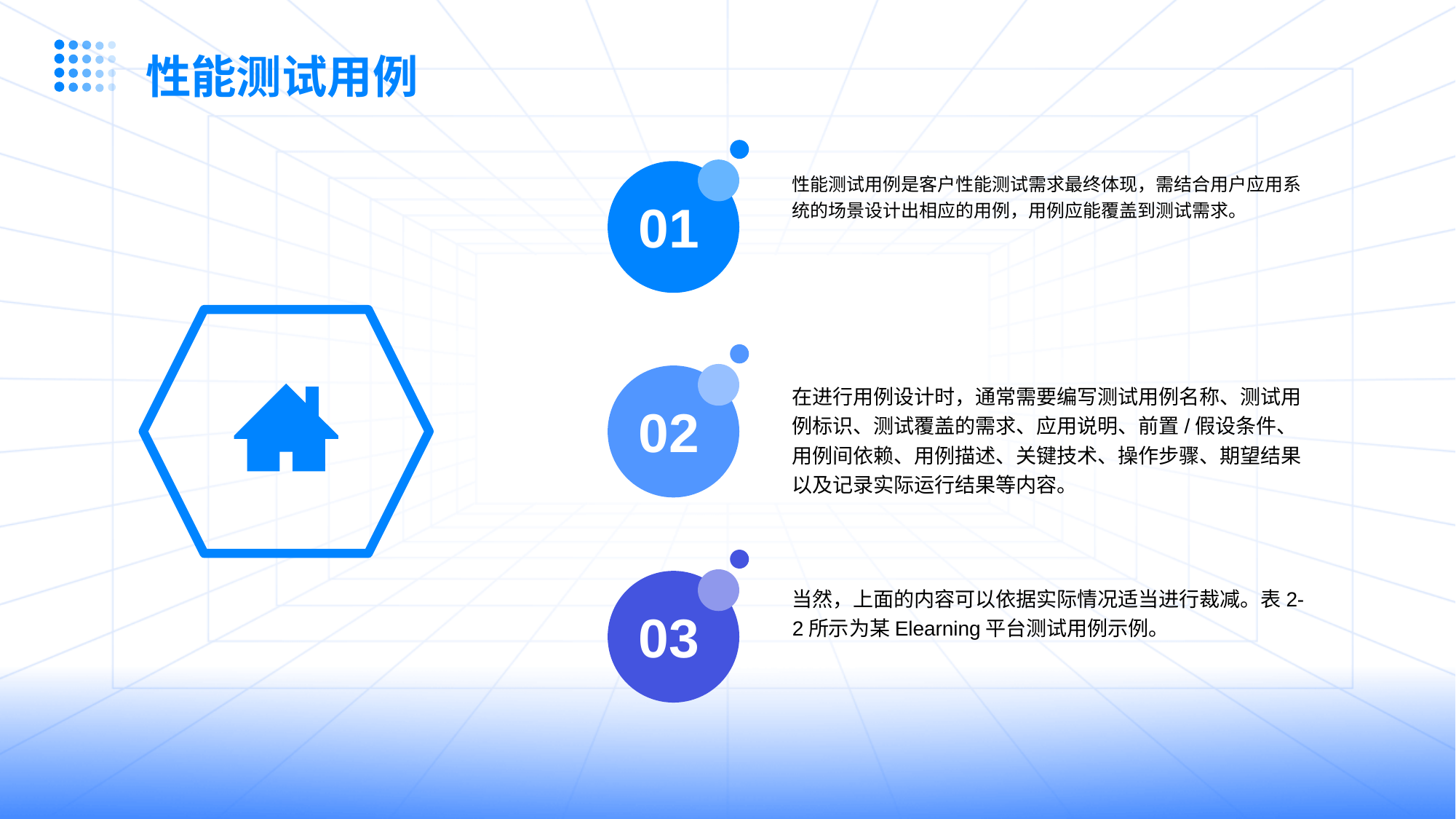

性能测试用例

性能测试用例是客户性能测试需求最终体现，需结合用户应用系统的场景设计出相应的用例，用例应能覆盖到测试需求。

01

在进行用例设计时，通常需要编写测试用例名称、测试用例标识、测试覆盖的需求、应用说明、前置/假设条件、用例间依赖、用例描述、关键技术、操作步骤、期望结果以及记录实际运行结果等内容。

02

当然，上面的内容可以依据实际情况适当进行裁减。表2-2所示为某Elearning平台测试用例示例。

03